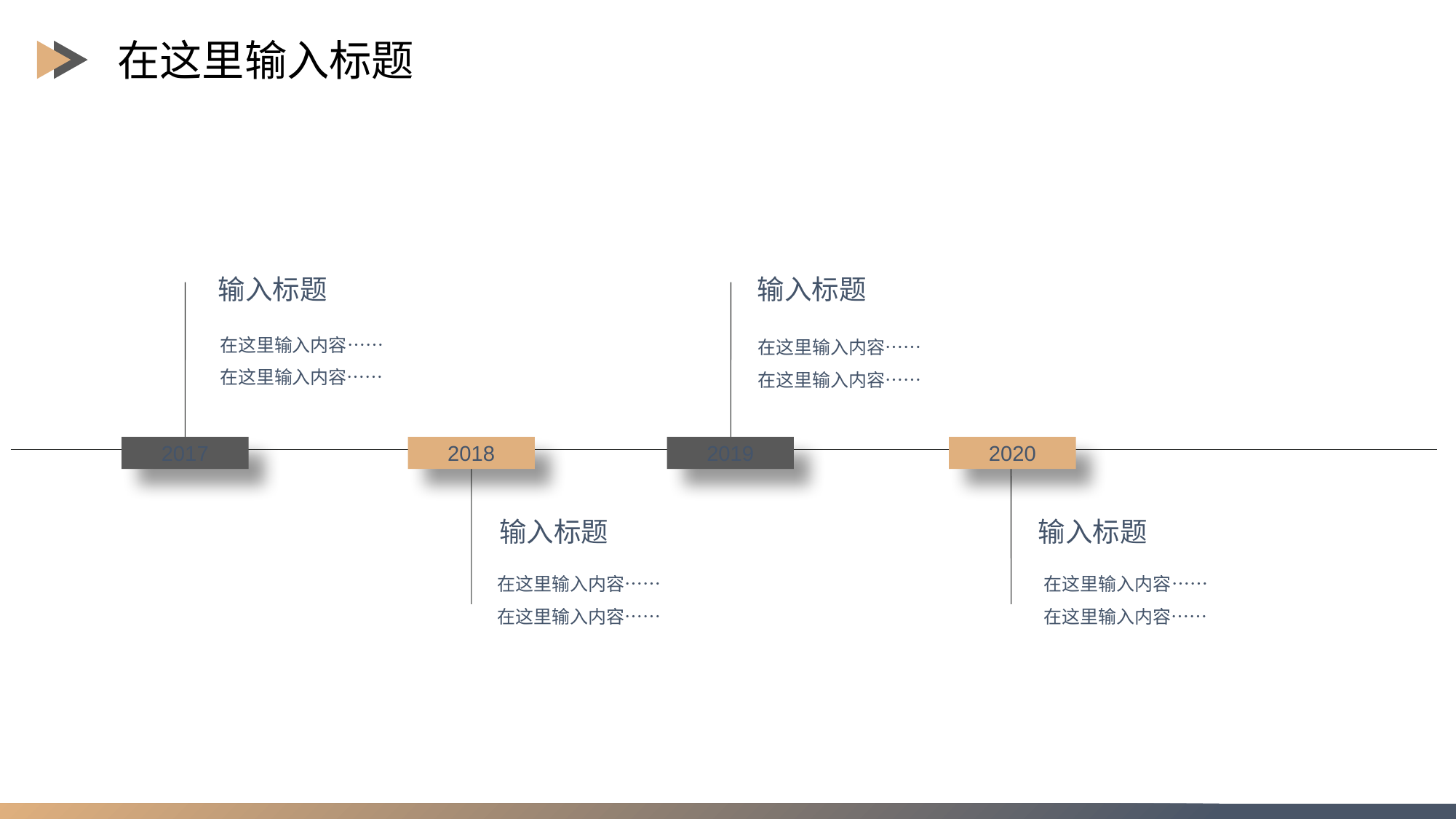

在这里输入标题

输入标题
输入标题
在这里输入内容……
在这里输入内容……
在这里输入内容……
在这里输入内容……
2017
2018
2019
2020
输入标题
输入标题
在这里输入内容……
在这里输入内容……
在这里输入内容……
在这里输入内容……